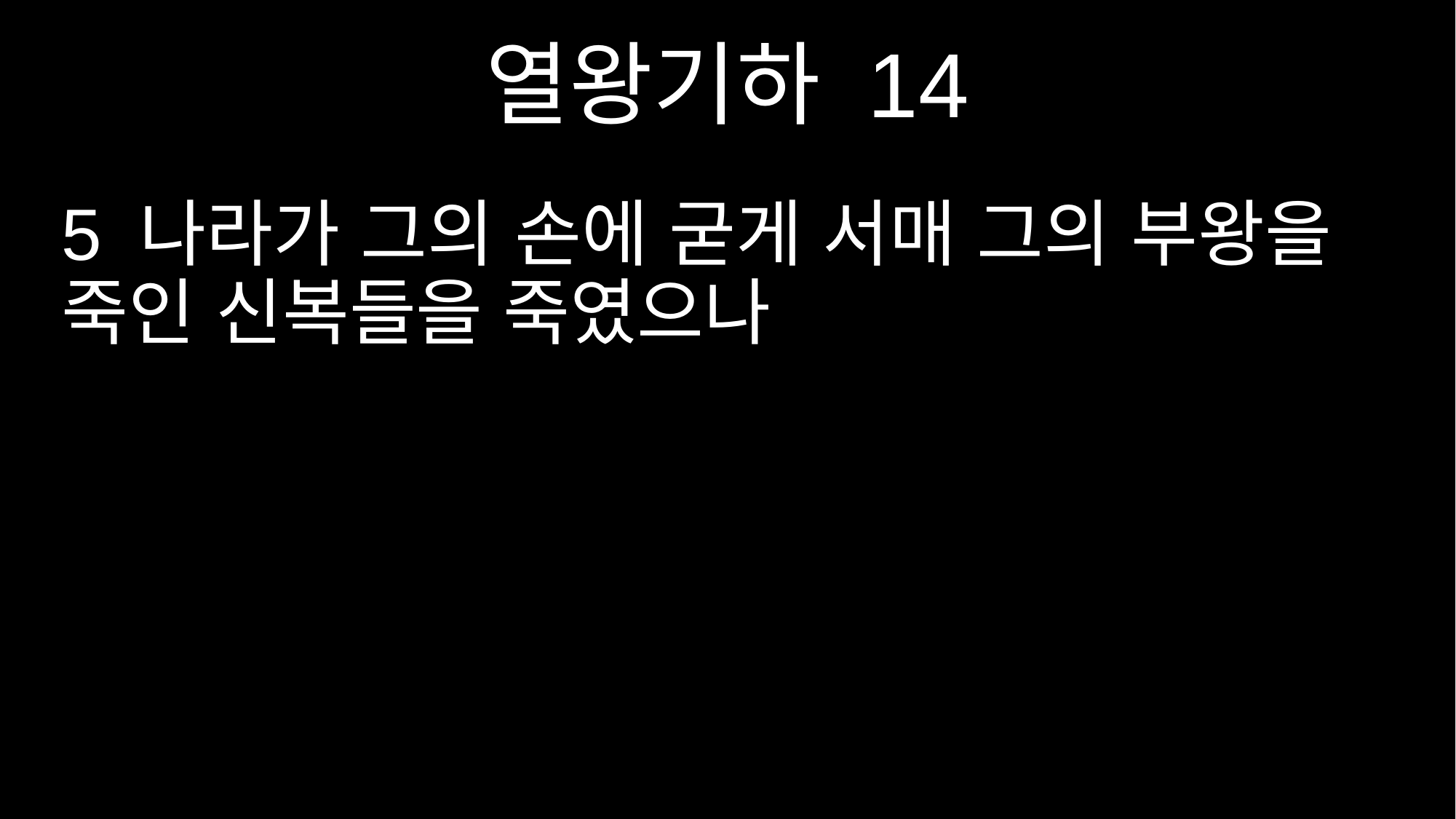

열왕기하 14
5 나라가 그의 손에 굳게 서매 그의 부왕을 죽인 신복들을 죽였으나